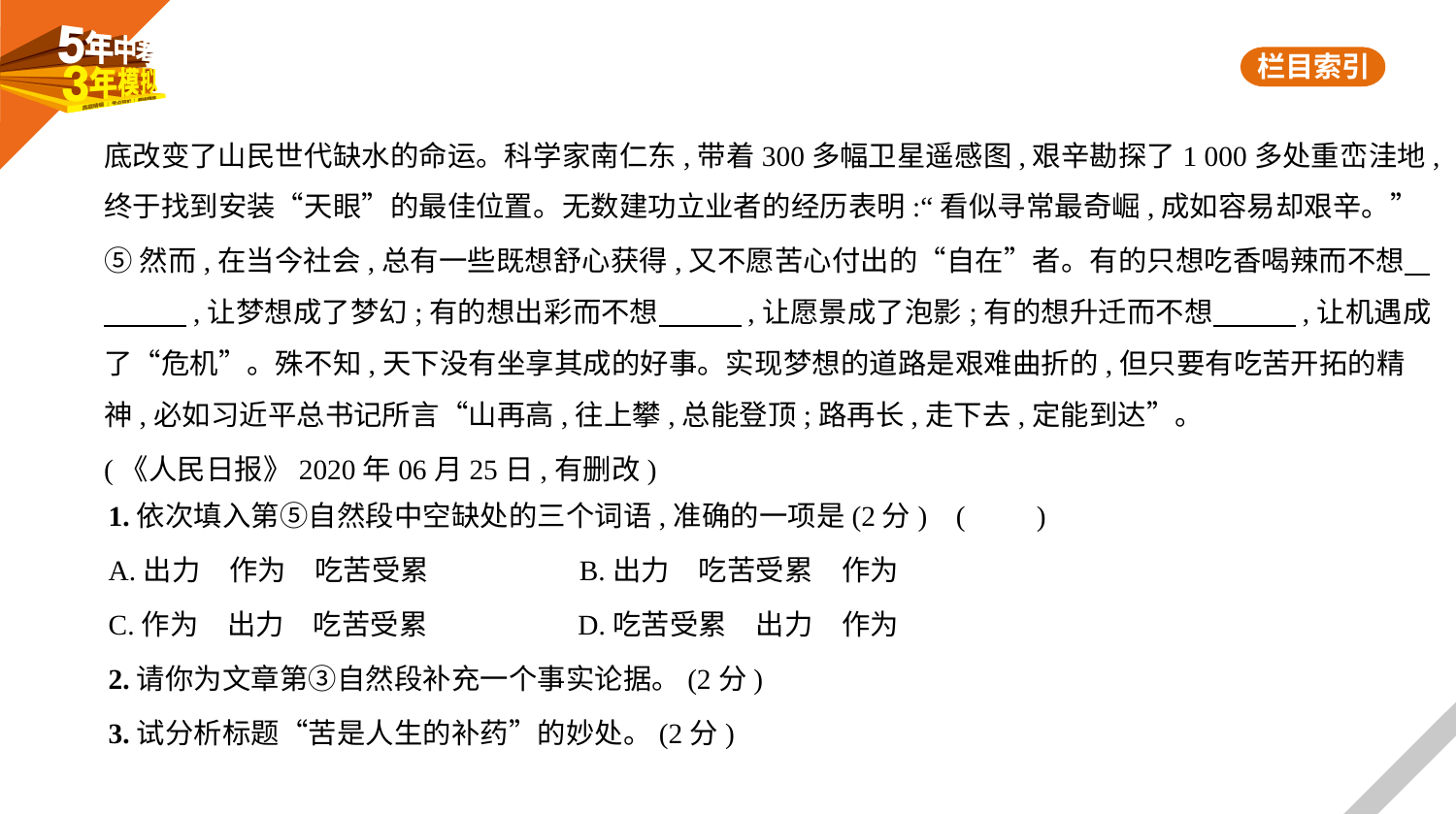

底改变了山民世代缺水的命运。科学家南仁东,带着300多幅卫星遥感图,艰辛勘探了1 000多处重峦洼地,
终于找到安装“天眼”的最佳位置。无数建功立业者的经历表明:“看似寻常最奇崛,成如容易却艰辛。”
⑤然而,在当今社会,总有一些既想舒心获得,又不愿苦心付出的“自在”者。有的只想吃香喝辣而不想    
　　    ,让梦想成了梦幻;有的想出彩而不想　　    ,让愿景成了泡影;有的想升迁而不想　　    ,让机遇成
了“危机”。殊不知,天下没有坐享其成的好事。实现梦想的道路是艰难曲折的,但只要有吃苦开拓的精
神,必如习近平总书记所言“山再高,往上攀,总能登顶;路再长,走下去,定能到达”。
(《人民日报》2020年06月25日,有删改)
1.依次填入第⑤自然段中空缺处的三个词语,准确的一项是(2分) (　　)
A.出力　作为　吃苦受累　　　　　B.出力　吃苦受累　作为
C.作为　出力　吃苦受累　　　　　D.吃苦受累　出力　作为
2.请你为文章第③自然段补充一个事实论据。(2分)
3.试分析标题“苦是人生的补药”的妙处。(2分)